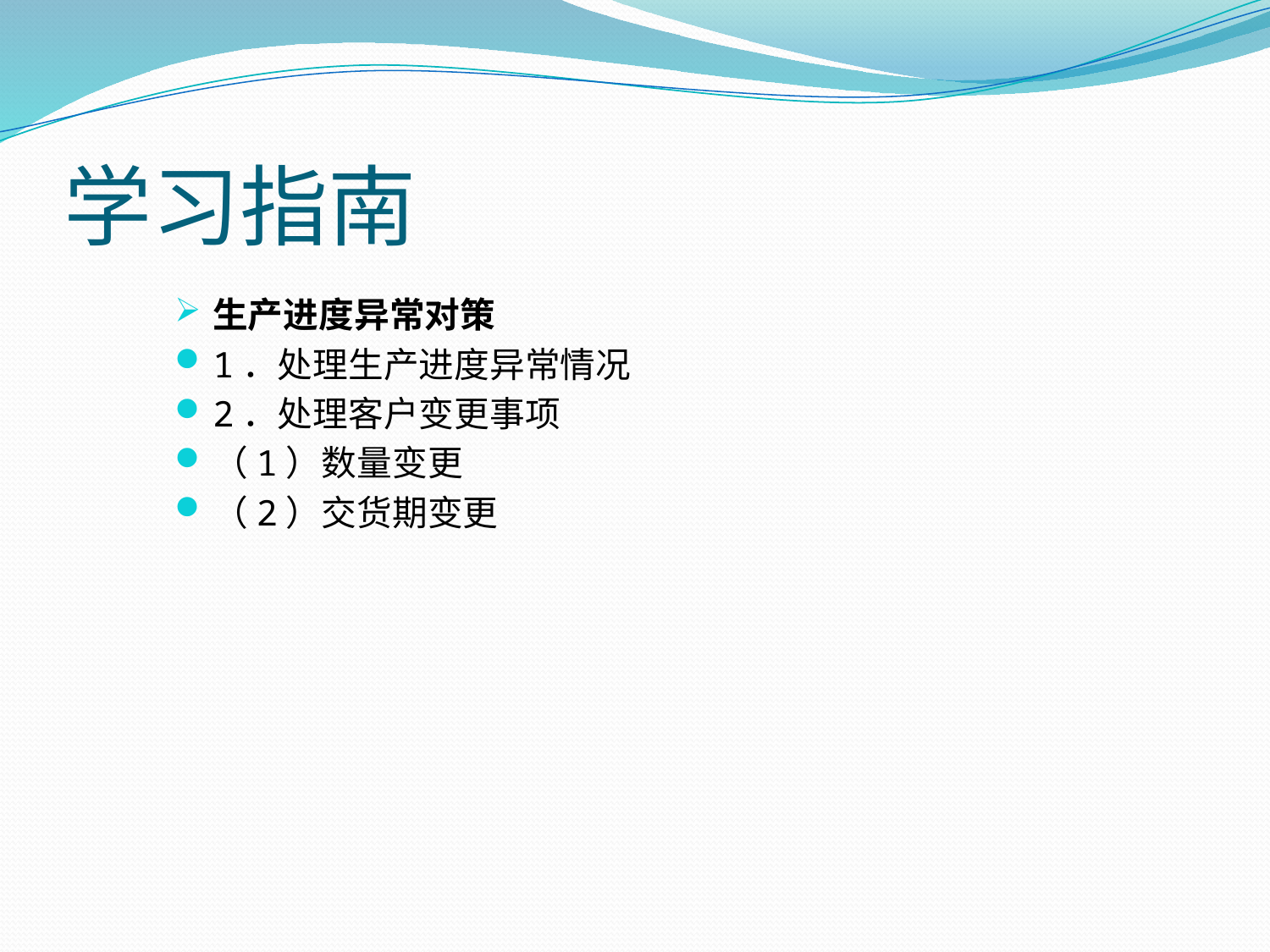

# 学习指南
生产进度异常对策
1．处理生产进度异常情况
2．处理客户变更事项
（1）数量变更
（2）交货期变更